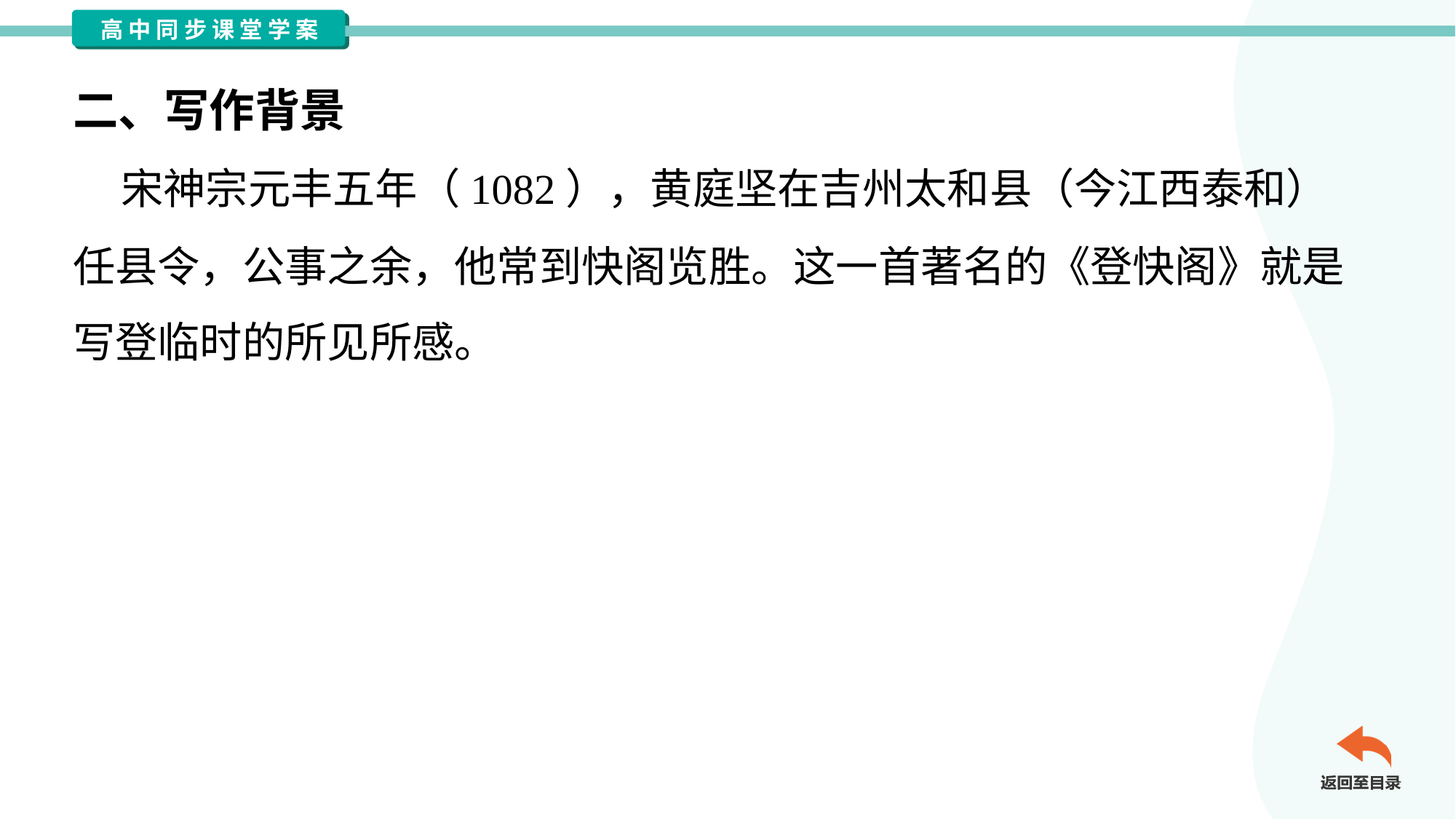

二、写作背景
    宋神宗元丰五年（1082），黄庭坚在吉州太和县（今江西泰和）
任县令，公事之余，他常到快阁览胜。这一首著名的《登快阁》就是
写登临时的所见所感。